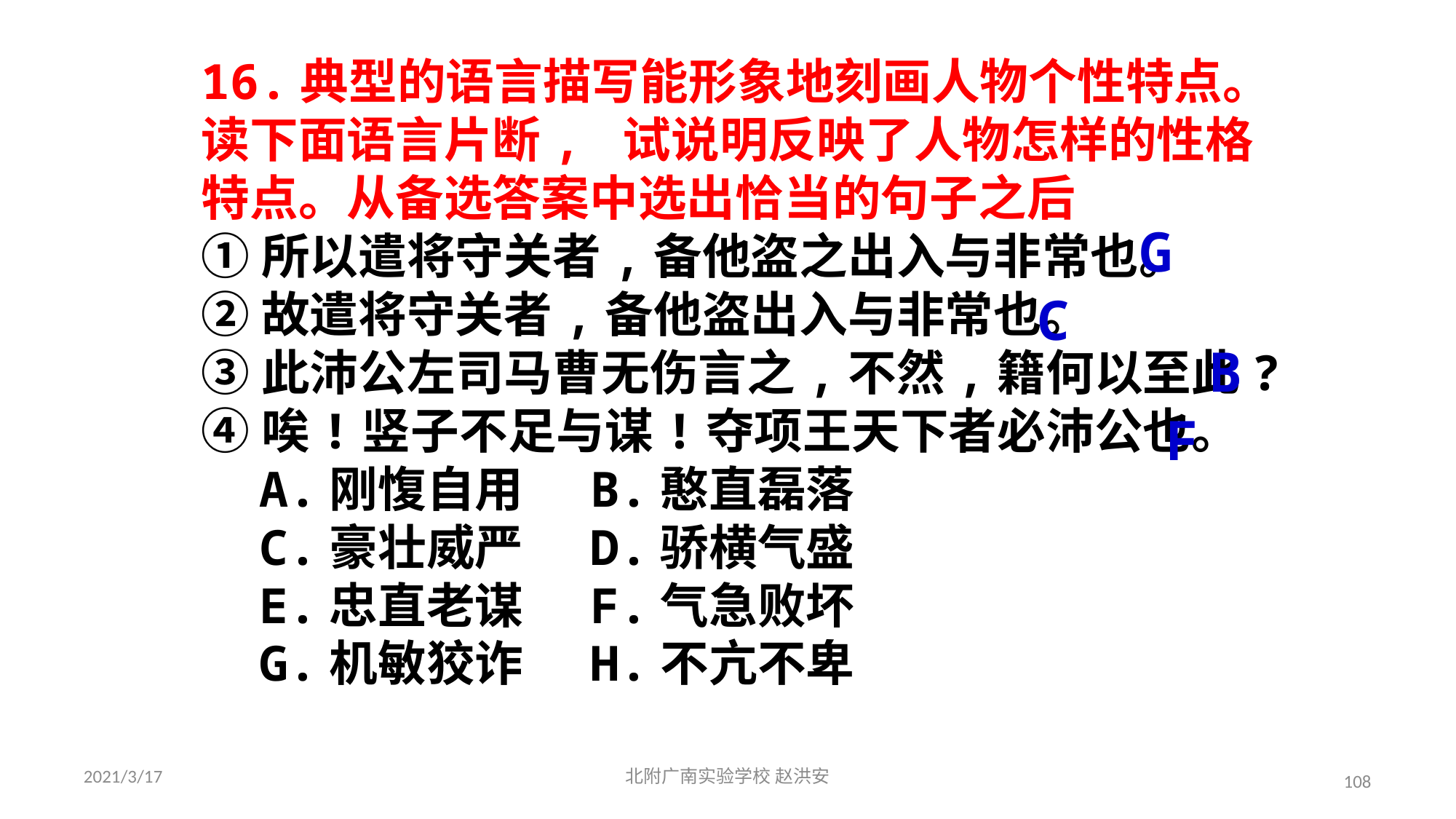

16.典型的语言描写能形象地刻画人物个性特点。读下面语言片断, 试说明反映了人物怎样的性格特点。从备选答案中选出恰当的句子之后
①所以遣将守关者,备他盗之出入与非常也。
②故遣将守关者,备他盗出入与非常也。
③此沛公左司马曹无伤言之,不然,籍何以至此?
④唉!竖子不足与谋!夺项王天下者必沛公也。
  A.刚愎自用     B.憨直磊落
  C.豪壮威严     D.骄横气盛
  E.忠直老谋     F.气急败坏
  G.机敏狡诈     H.不亢不卑
G
C
B
F
2021/3/17
北附广南实验学校 赵洪安
108